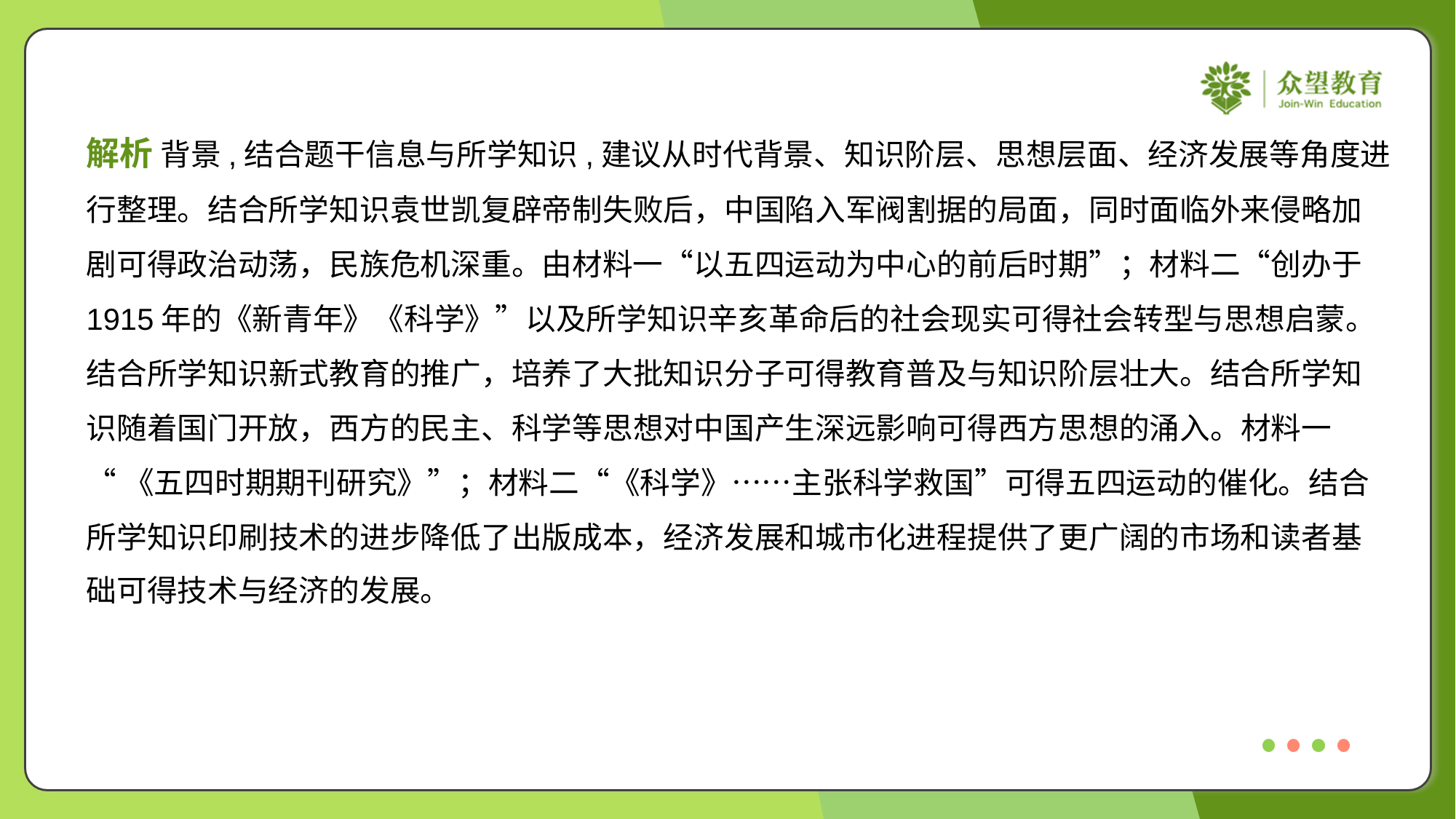

解析 背景,结合题干信息与所学知识,建议从时代背景、知识阶层、思想层面、经济发展等角度进
行整理。结合所学知识袁世凯复辟帝制失败后，中国陷入军阀割据的局面，同时面临外来侵略加
剧可得政治动荡，民族危机深重。由材料一“以五四运动为中心的前后时期”；材料二“创办于
1915年的《新青年》《科学》”以及所学知识辛亥革命后的社会现实可得社会转型与思想启蒙。
结合所学知识新式教育的推广，培养了大批知识分子可得教育普及与知识阶层壮大。结合所学知
识随着国门开放，西方的民主、科学等思想对中国产生深远影响可得西方思想的涌入。材料一
“《五四时期期刊研究》”；材料二“《科学》……主张科学救国”可得五四运动的催化。结合
所学知识印刷技术的进步降低了出版成本，经济发展和城市化进程提供了更广阔的市场和读者基
础可得技术与经济的发展。